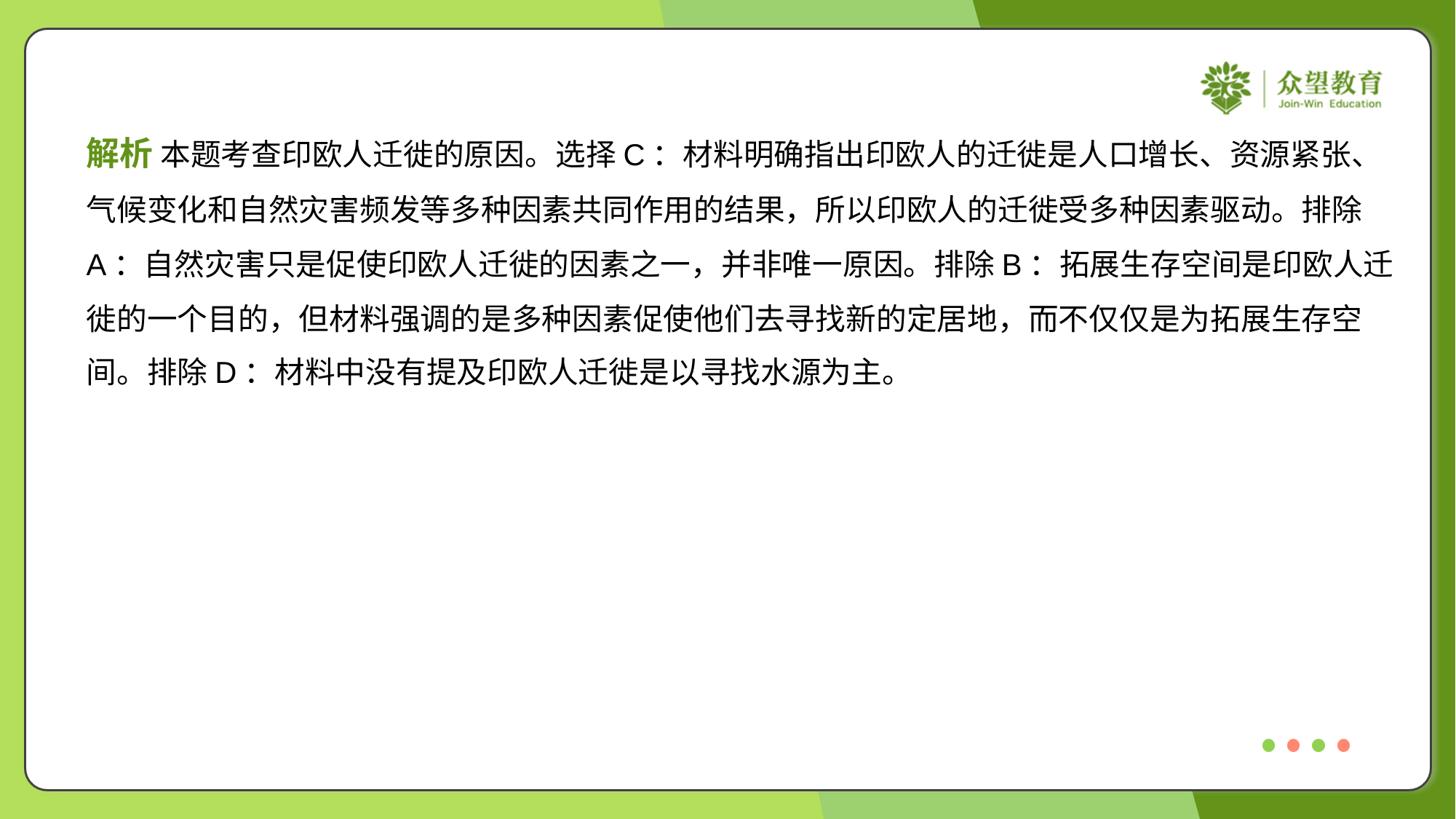

解析 本题考查印欧人迁徙的原因。选择C：材料明确指出印欧人的迁徙是人口增长、资源紧张、
气候变化和自然灾害频发等多种因素共同作用的结果，所以印欧人的迁徙受多种因素驱动。排除
A：自然灾害只是促使印欧人迁徙的因素之一，并非唯一原因。排除B：拓展生存空间是印欧人迁
徙的一个目的，但材料强调的是多种因素促使他们去寻找新的定居地，而不仅仅是为拓展生存空
间。排除D：材料中没有提及印欧人迁徙是以寻找水源为主。